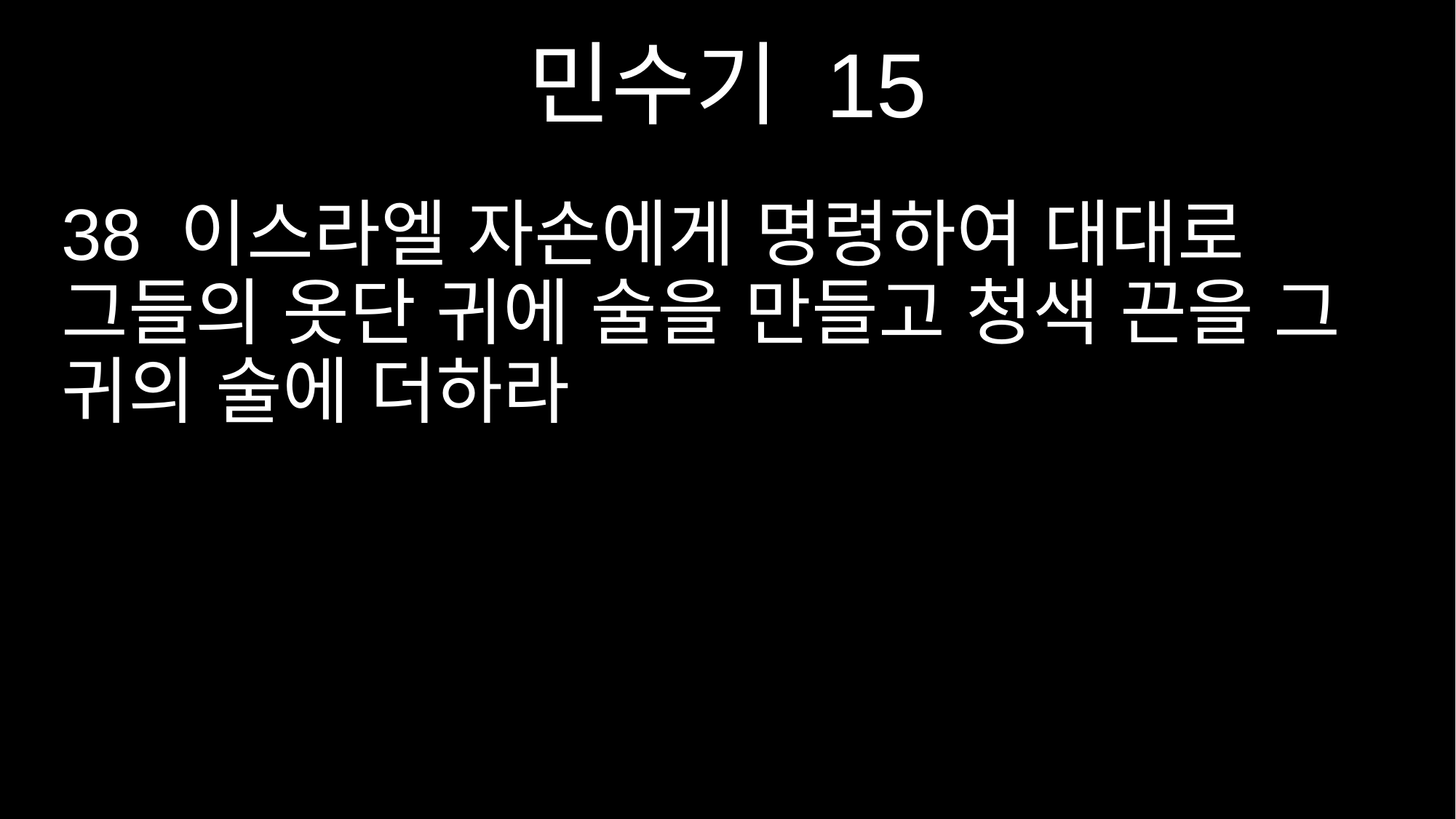

민수기 15
38 이스라엘 자손에게 명령하여 대대로 그들의 옷단 귀에 술을 만들고 청색 끈을 그 귀의 술에 더하라